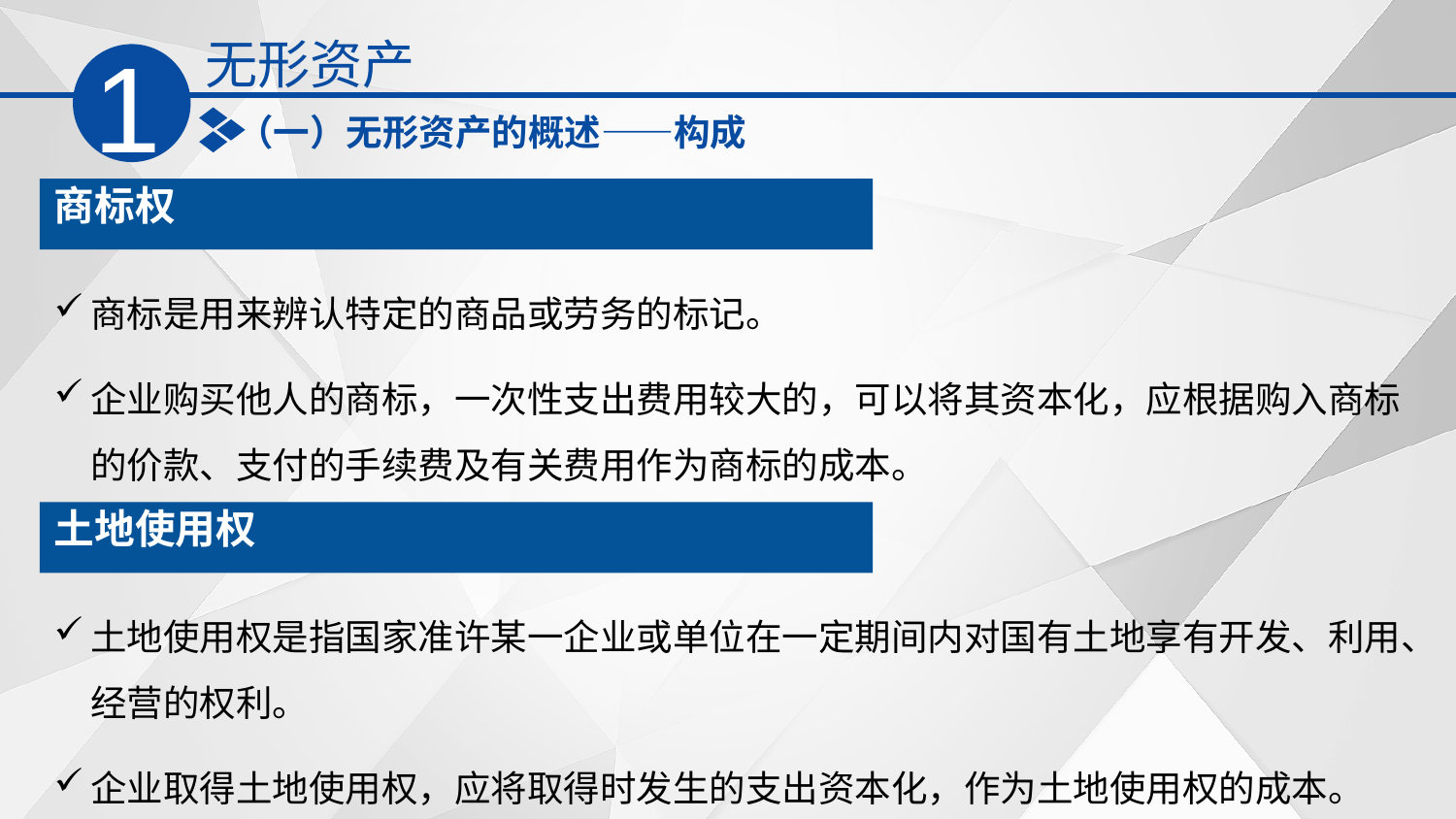

无形资产
1

（一）无形资产的概述——构成

商标权
商标是用来辨认特定的商品或劳务的标记。
企业购买他人的商标，一次性支出费用较大的，可以将其资本化，应根据购入商标的价款、支付的手续费及有关费用作为商标的成本。
土地使用权
土地使用权是指国家准许某一企业或单位在一定期间内对国有土地享有开发、利用、经营的权利。
企业取得土地使用权，应将取得时发生的支出资本化，作为土地使用权的成本。